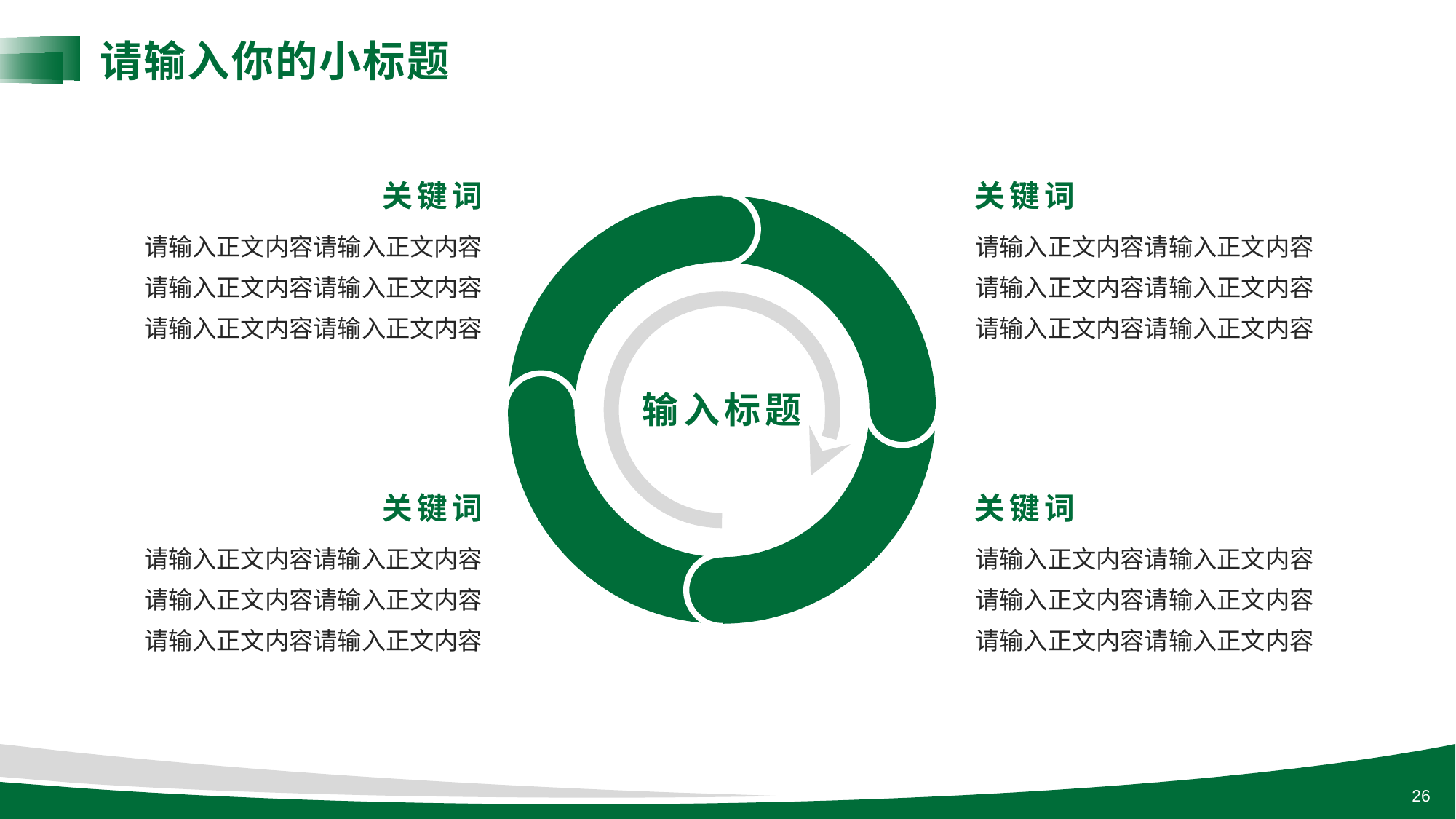

请输入你的小标题
关键词
关键词

请输入正文内容请输入正文内容请输入正文内容请输入正文内容
请输入正文内容请输入正文内容
请输入正文内容请输入正文内容请输入正文内容请输入正文内容
请输入正文内容请输入正文内容

输入标题
关键词
关键词
请输入正文内容请输入正文内容请输入正文内容请输入正文内容
请输入正文内容请输入正文内容
请输入正文内容请输入正文内容请输入正文内容请输入正文内容
请输入正文内容请输入正文内容

26